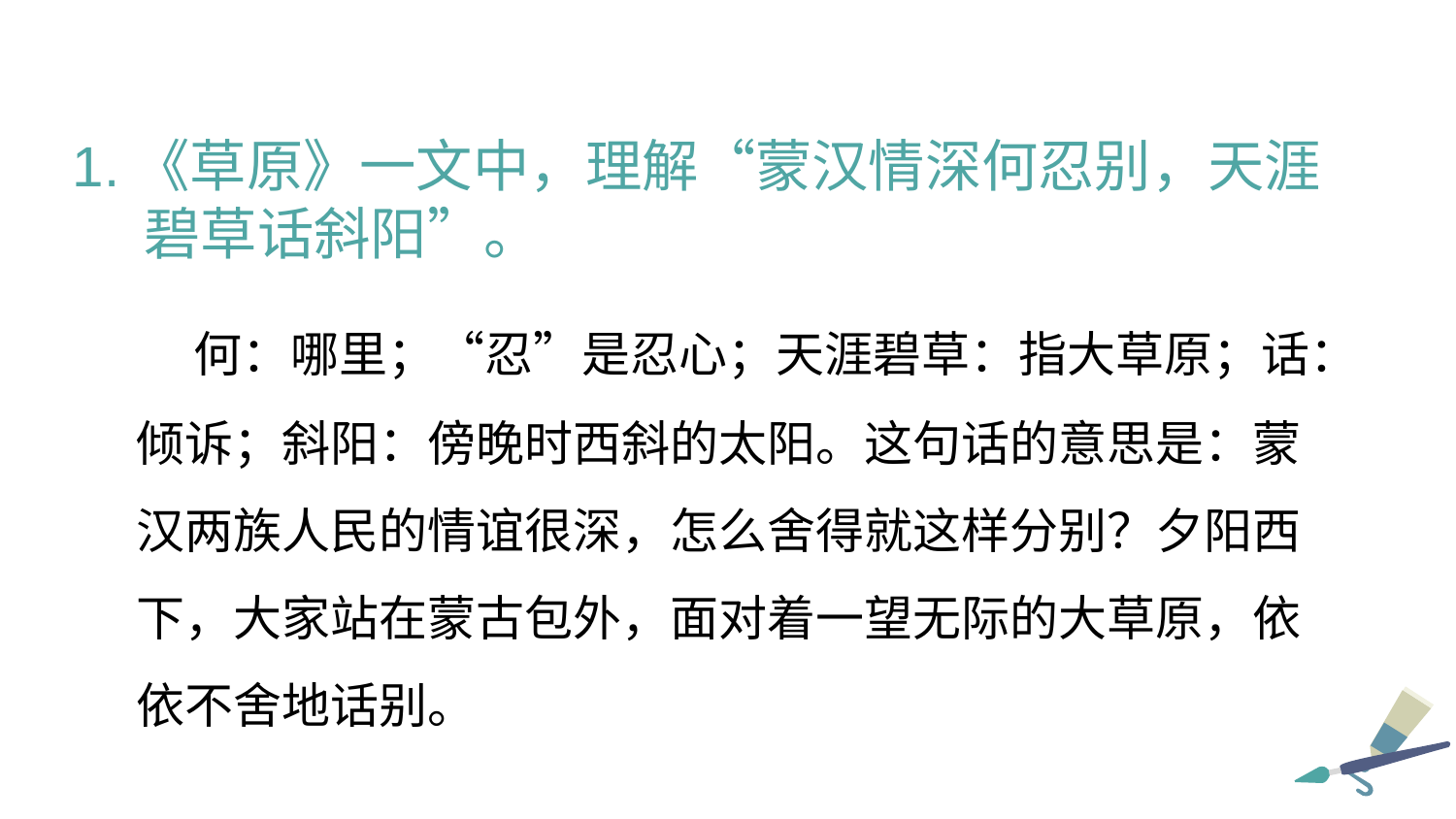

1.《草原》一文中，理解“蒙汉情深何忍别，天涯碧草话斜阳”。
    何：哪里；“忍”是忍心；天涯碧草：指大草原；话：倾诉；斜阳：傍晚时西斜的太阳。这句话的意思是：蒙汉两族人民的情谊很深，怎么舍得就这样分别？夕阳西下，大家站在蒙古包外，面对着一望无际的大草原，依依不舍地话别。